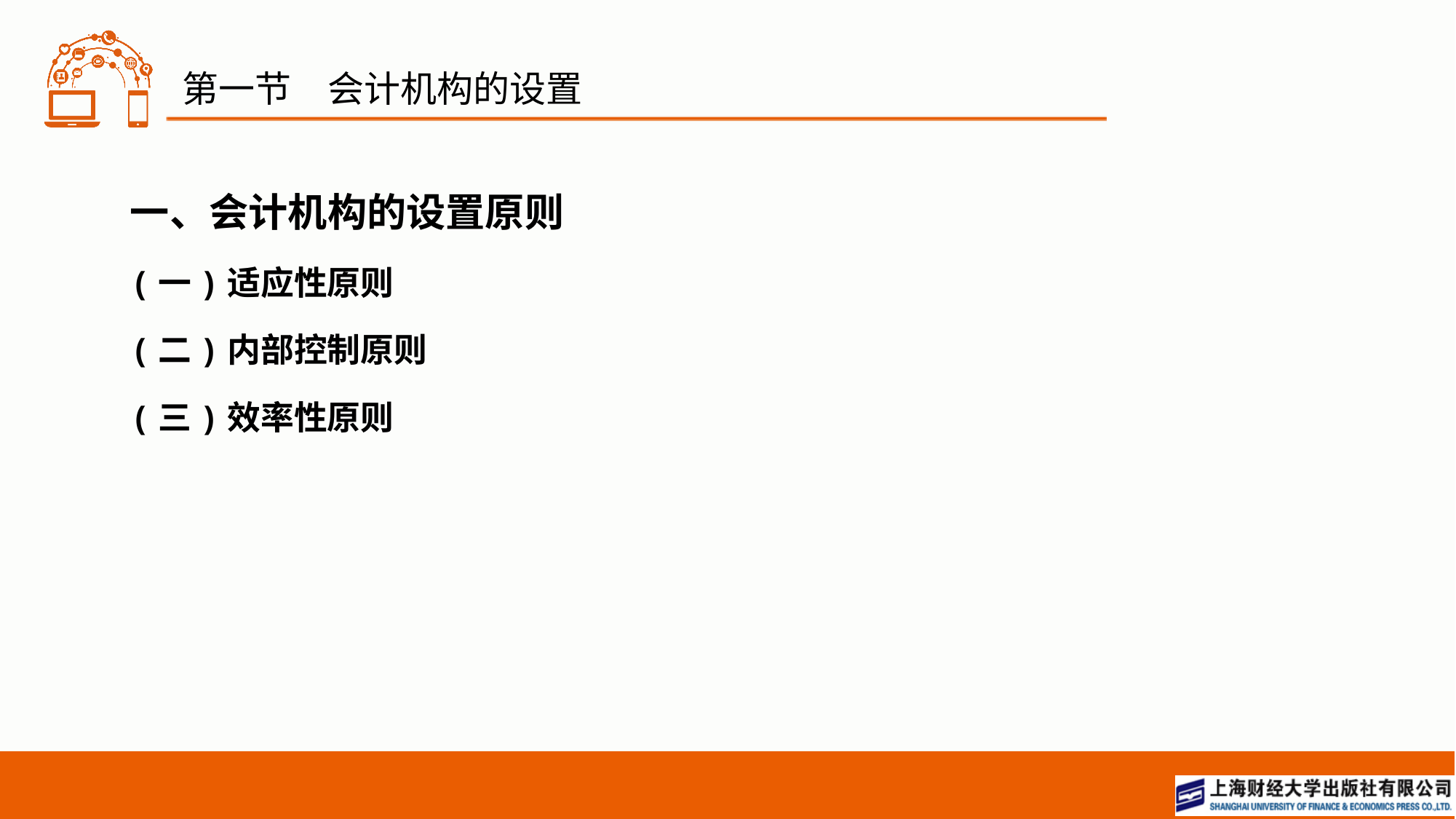

# 第一节　会计机构的设置
一、会计机构的设置原则
(一)适应性原则
(二)内部控制原则
(三)效率性原则